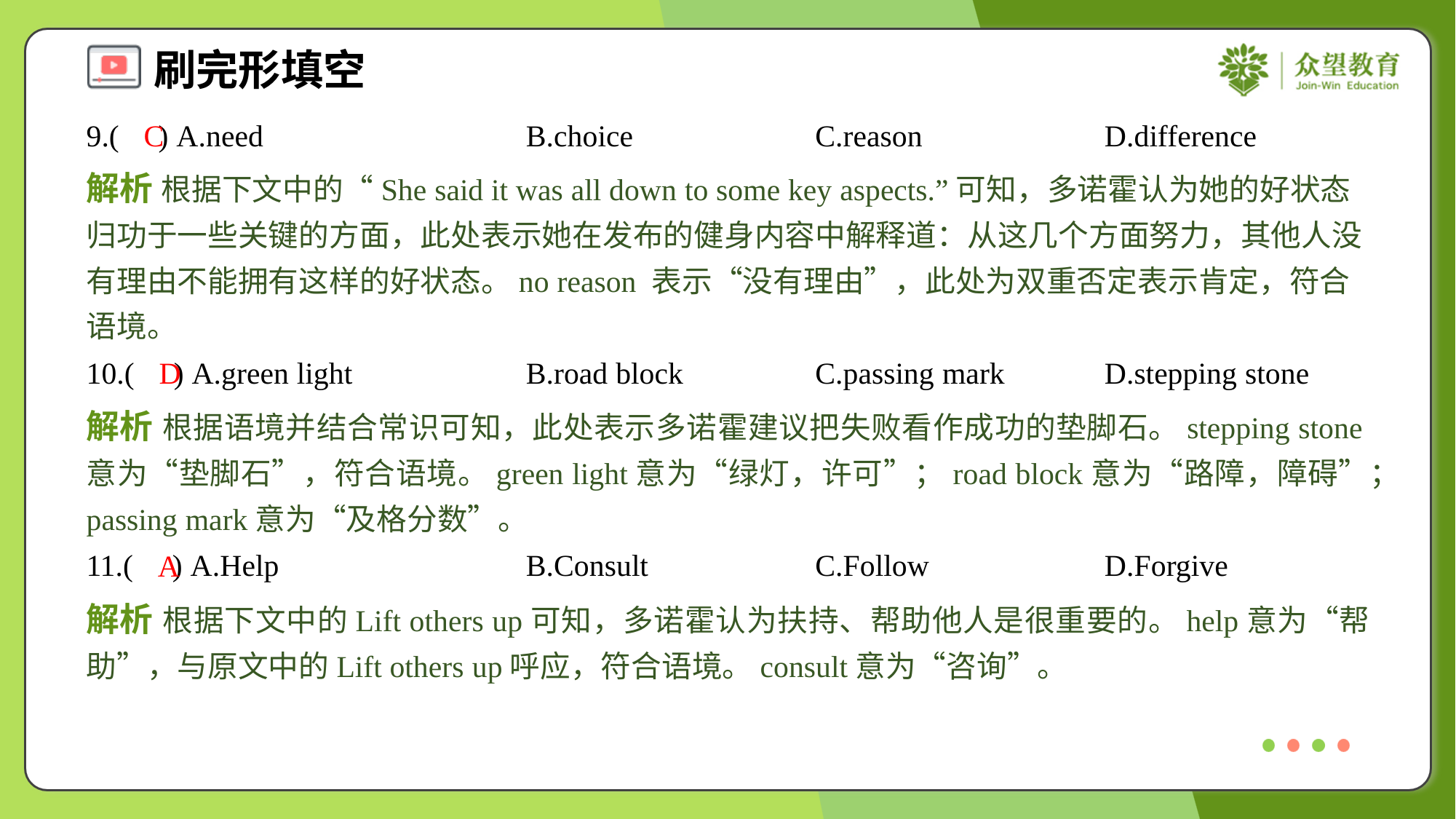

9.(     ) A.need	B.choice	C.reason	D.difference
C
解析 根据下文中的“She said it was all down to some key aspects.”可知，多诺霍认为她的好状态归功于一些关键的方面，此处表示她在发布的健身内容中解释道：从这几个方面努力，其他人没有理由不能拥有这样的好状态。no reason 表示“没有理由”，此处为双重否定表示肯定，符合语境。
10.(     ) A.green light	B.road block	C.passing mark	D.stepping stone
D
解析 根据语境并结合常识可知，此处表示多诺霍建议把失败看作成功的垫脚石。stepping stone意为“垫脚石”，符合语境。green light意为“绿灯，许可”；road block意为“路障，障碍”；passing mark意为“及格分数”。
11.(     ) A.Help	B.Consult	C.Follow	D.Forgive
A
解析 根据下文中的Lift others up可知，多诺霍认为扶持、帮助他人是很重要的。help意为“帮助”，与原文中的Lift others up呼应，符合语境。consult意为“咨询”。